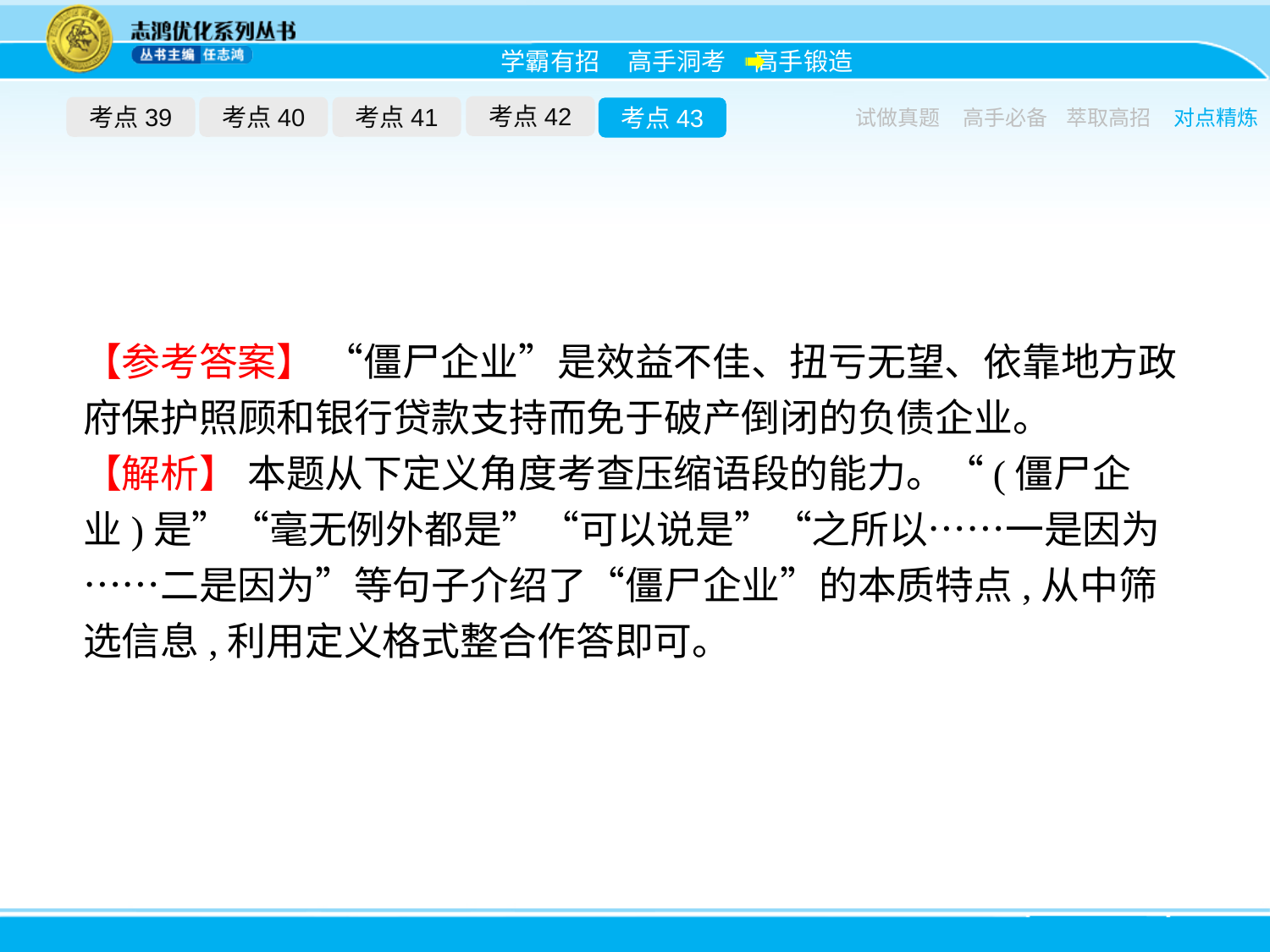

考点42
考点39
考点40
考点41
考点43
试做真题
高手必备
萃取高招
对点精炼
【参考答案】 “僵尸企业”是效益不佳、扭亏无望、依靠地方政府保护照顾和银行贷款支持而免于破产倒闭的负债企业。
【解析】 本题从下定义角度考查压缩语段的能力。“(僵尸企业)是”“毫无例外都是”“可以说是”“之所以……一是因为……二是因为”等句子介绍了“僵尸企业”的本质特点,从中筛选信息,利用定义格式整合作答即可。